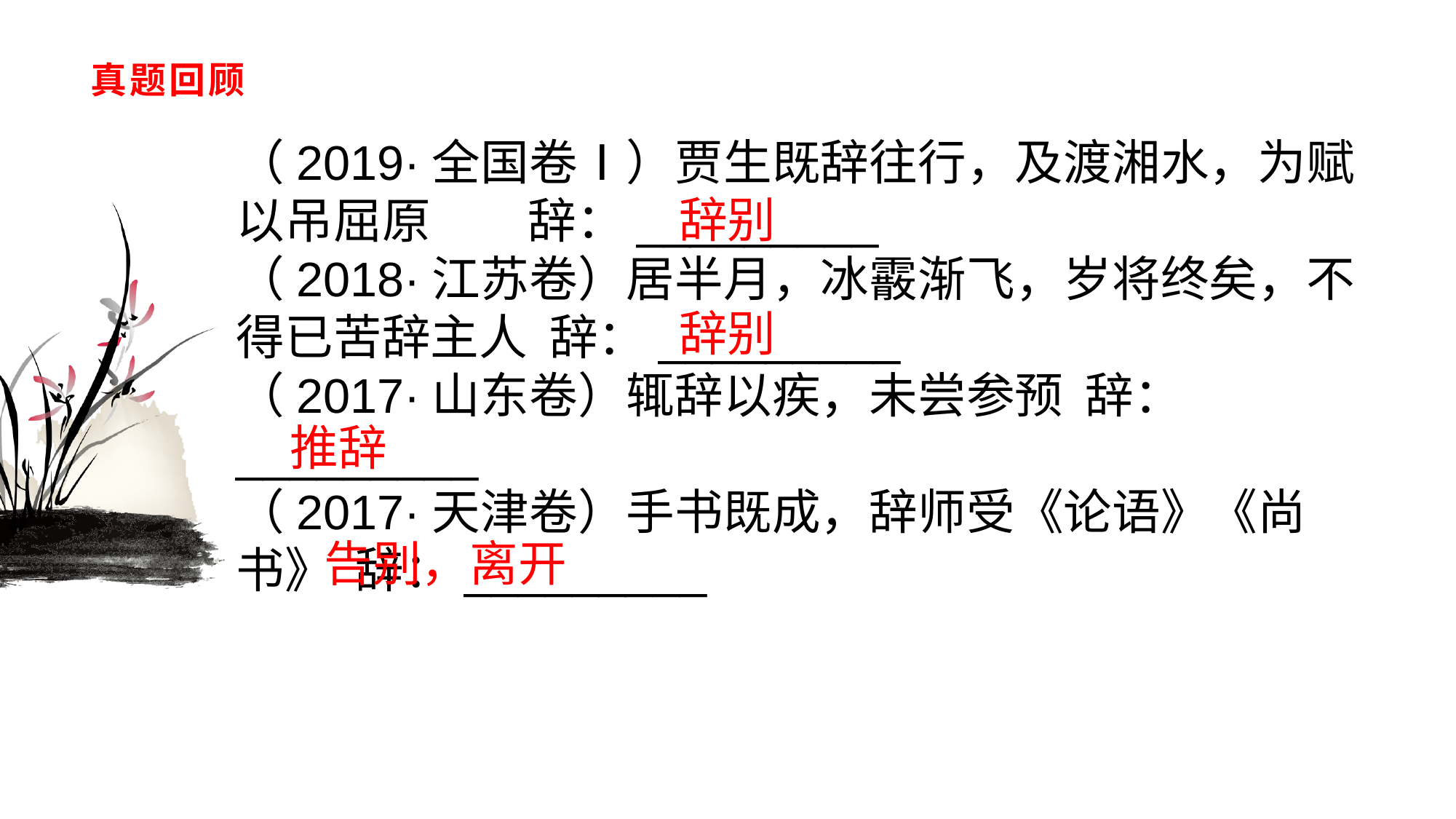

# 真题回顾
（2019·全国卷Ⅰ）贾生既辞往行，及渡湘水，为赋以吊屈原　　辞：_________（2018·江苏卷）居半月，冰霰渐飞，岁将终矣，不得已苦辞主人  辞：_________（2017·山东卷）辄辞以疾，未尝参预  辞：_________（2017·天津卷）手书既成，辞师受《论语》《尚书》  辞：_________
辞别
辞别
推辞
告别，离开